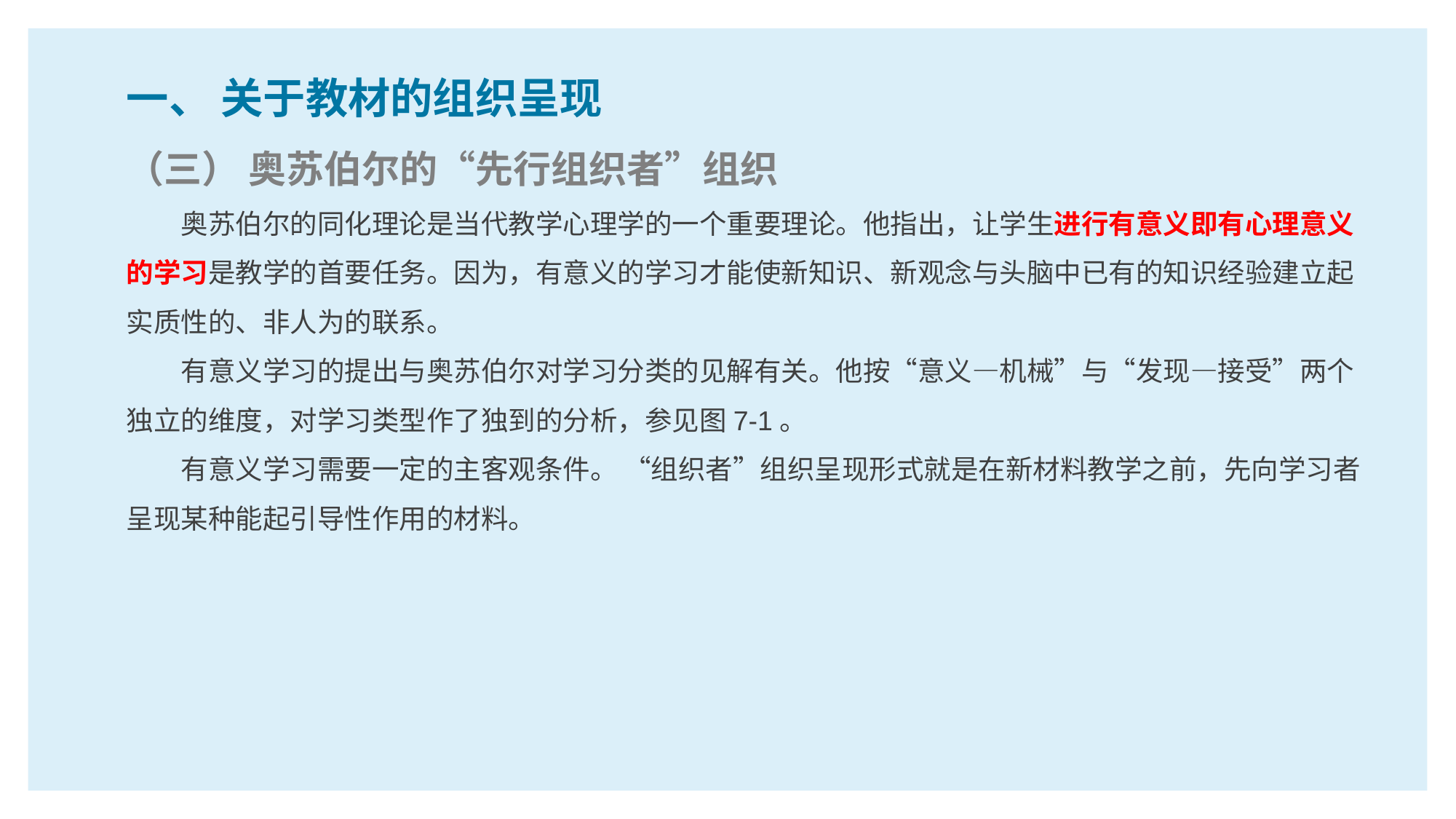

一、 关于教材的组织呈现
（三） 奥苏伯尔的“先行组织者”组织
奥苏伯尔的同化理论是当代教学心理学的一个重要理论。他指出，让学生进行有意义即有心理意义的学习是教学的首要任务。因为，有意义的学习才能使新知识、新观念与头脑中已有的知识经验建立起实质性的、非人为的联系。
有意义学习的提出与奥苏伯尔对学习分类的见解有关。他按“意义—机械”与“发现—接受”两个独立的维度，对学习类型作了独到的分析，参见图7-1。
有意义学习需要一定的主客观条件。 “组织者”组织呈现形式就是在新材料教学之前，先向学习者呈现某种能起引导性作用的材料。